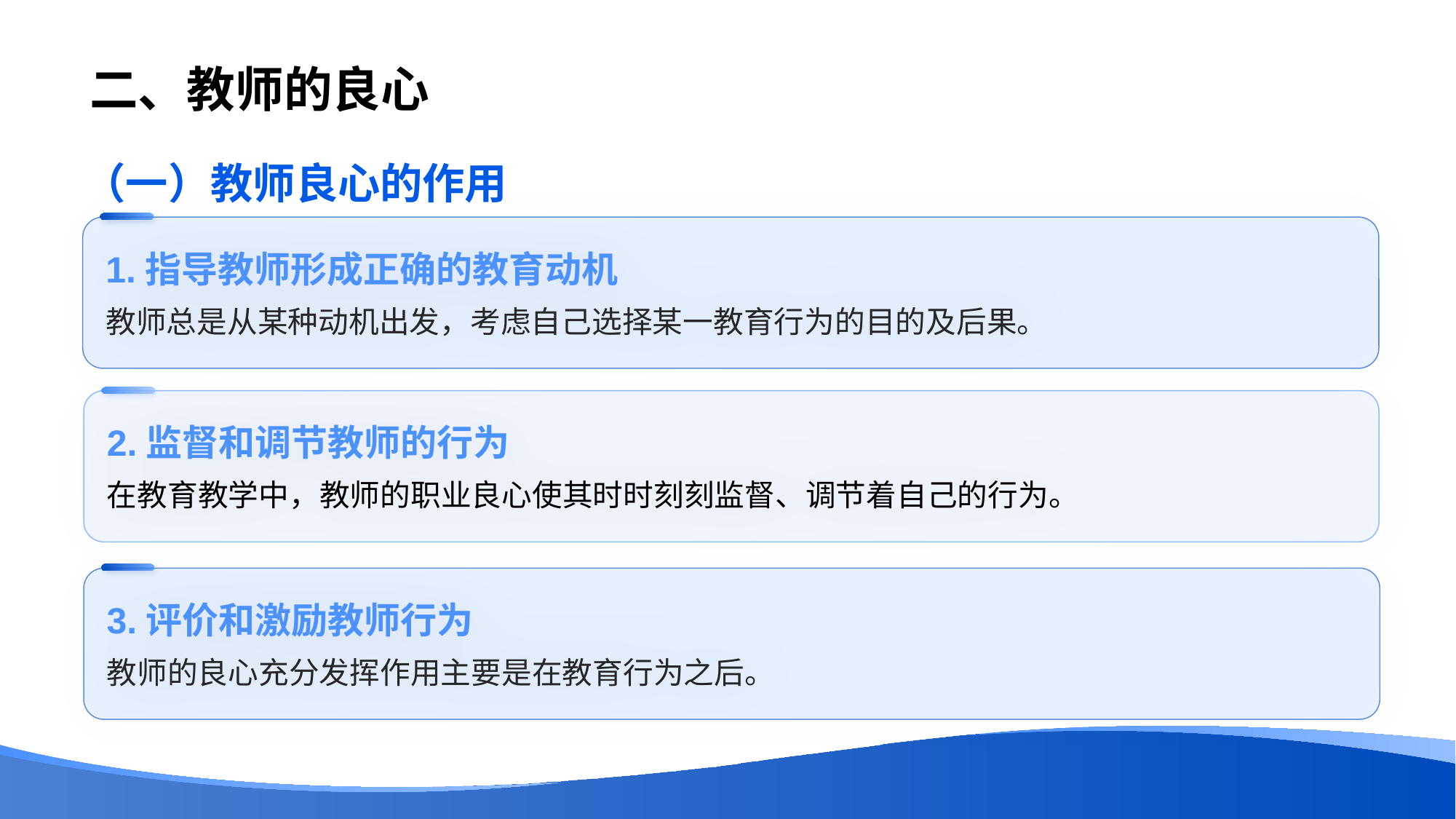

# 二、教师的良心
（一）教师良心的作用

1.指导教师形成正确的教育动机
教师总是从某种动机出发，考虑自己选择某一教育行为的目的及后果。

2.监督和调节教师的行为
在教育教学中，教师的职业良心使其时时刻刻监督、调节着自己的行为。

3.评价和激励教师行为
教师的良心充分发挥作用主要是在教育行为之后。